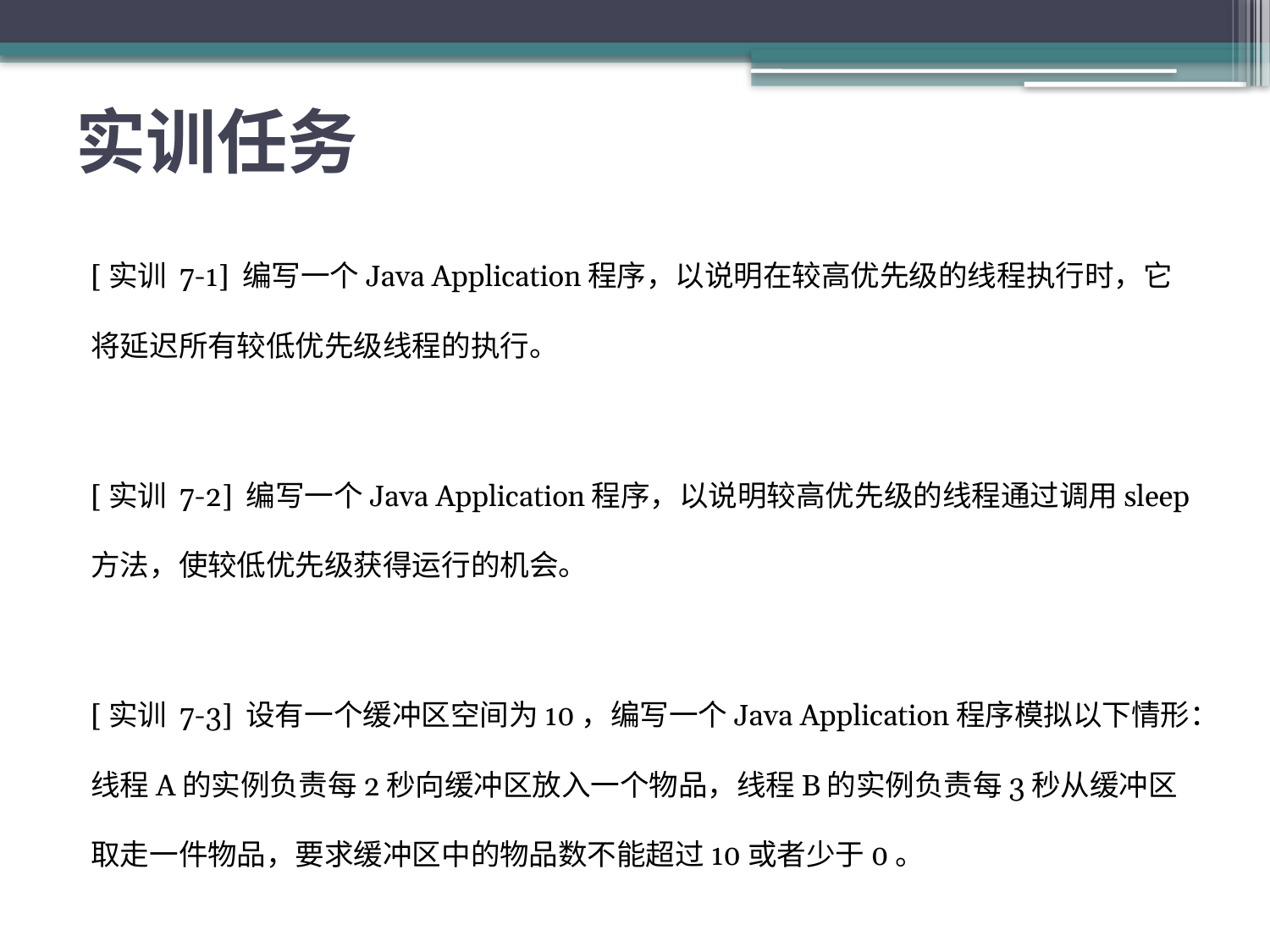

# 实训任务
[实训 7-1] 编写一个Java Application程序，以说明在较高优先级的线程执行时，它将延迟所有较低优先级线程的执行。

[实训 7-2] 编写一个Java Application程序，以说明较高优先级的线程通过调用sleep方法，使较低优先级获得运行的机会。

[实训 7-3] 设有一个缓冲区空间为10，编写一个Java Application程序模拟以下情形：线程A的实例负责每2秒向缓冲区放入一个物品，线程B的实例负责每3秒从缓冲区取走一件物品，要求缓冲区中的物品数不能超过10或者少于0。